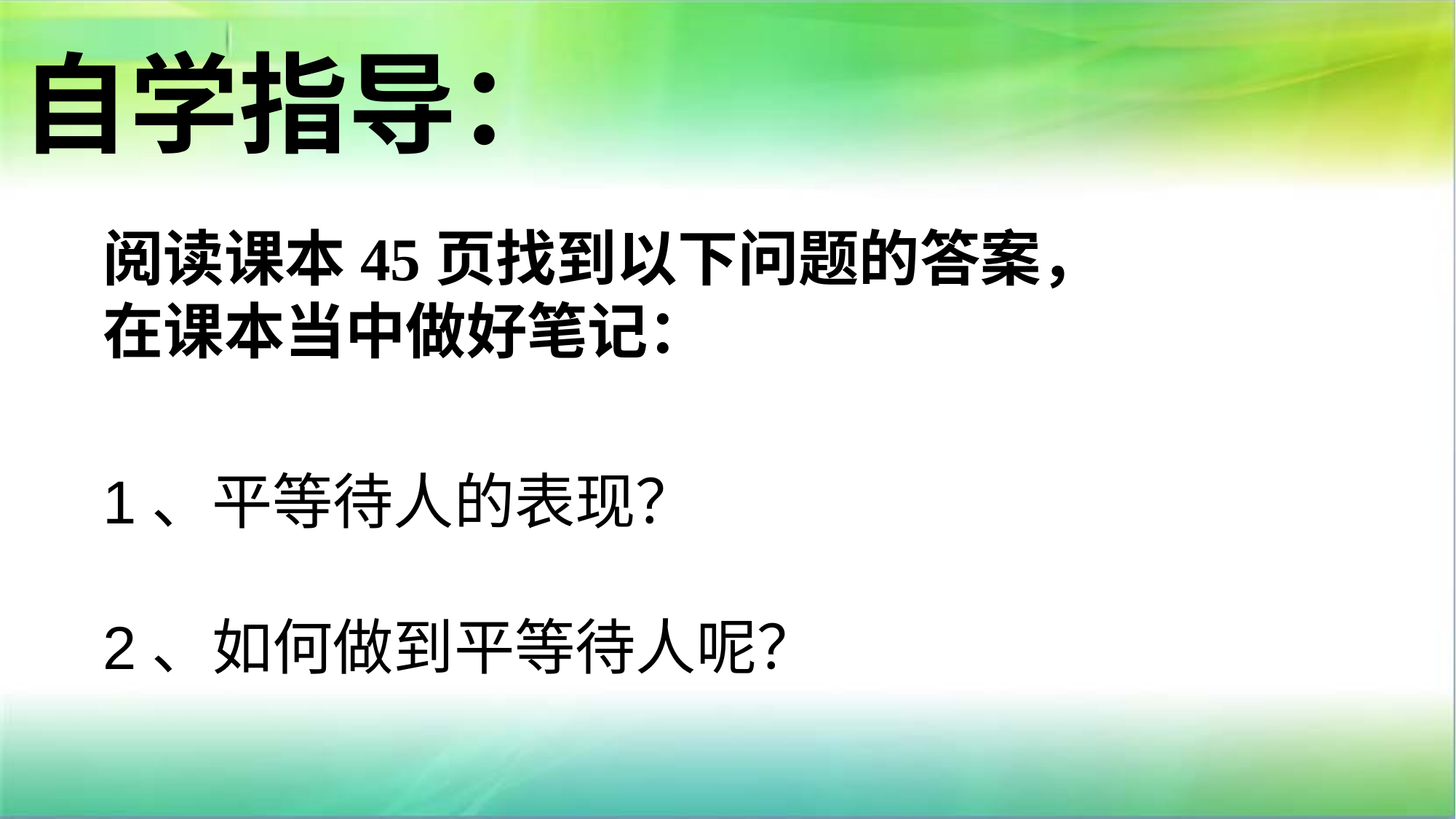

自学指导：
阅读课本45页找到以下问题的答案，在课本当中做好笔记：
1、平等待人的表现？
2、如何做到平等待人呢？